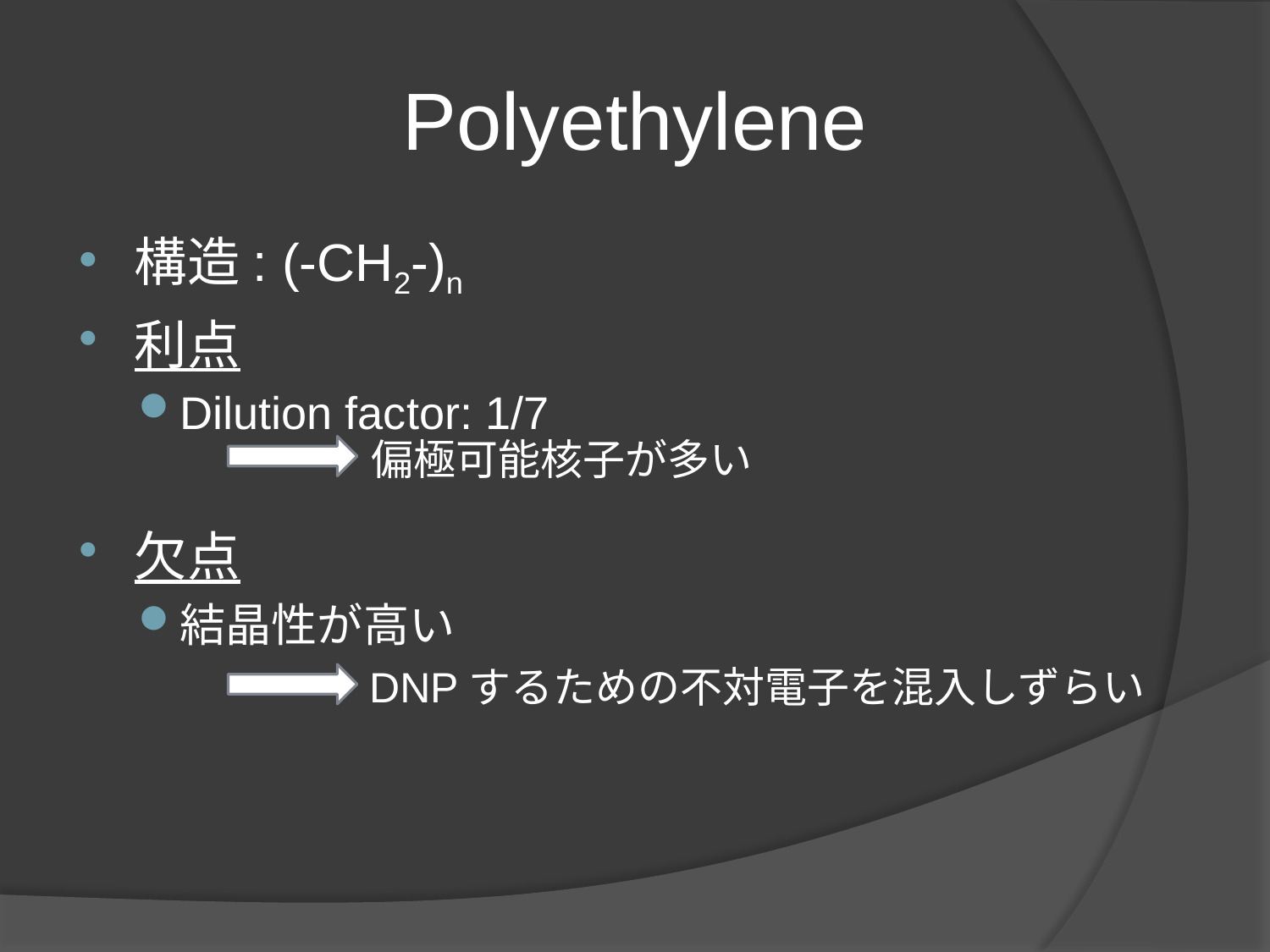

# Polyethylene
構造: (-CH2-)n
利点
Dilution factor: 1/7

欠点
結晶性が高い
偏極可能核子が多い

DNPするための不対電子を混入しずらい